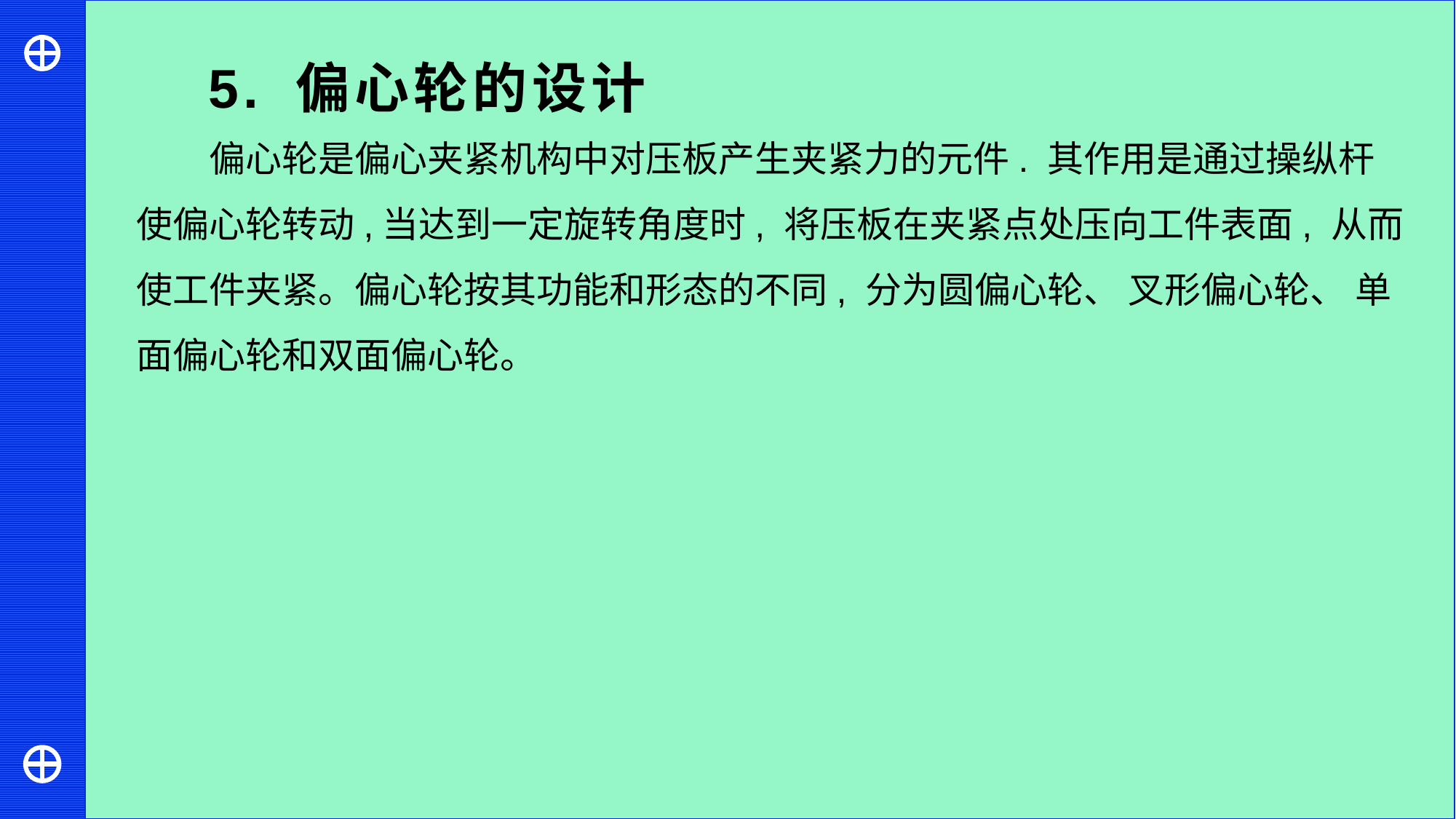

5. 偏心轮的设计
偏心轮是偏心夹紧机构中对压板产生夹紧力的元件. 其作用是通过操纵杆使偏心轮转动,当达到一定旋转角度时, 将压板在夹紧点处压向工件表面, 从而使工件夹紧。偏心轮按其功能和形态的不同, 分为圆偏心轮、 叉形偏心轮、 单面偏心轮和双面偏心轮。